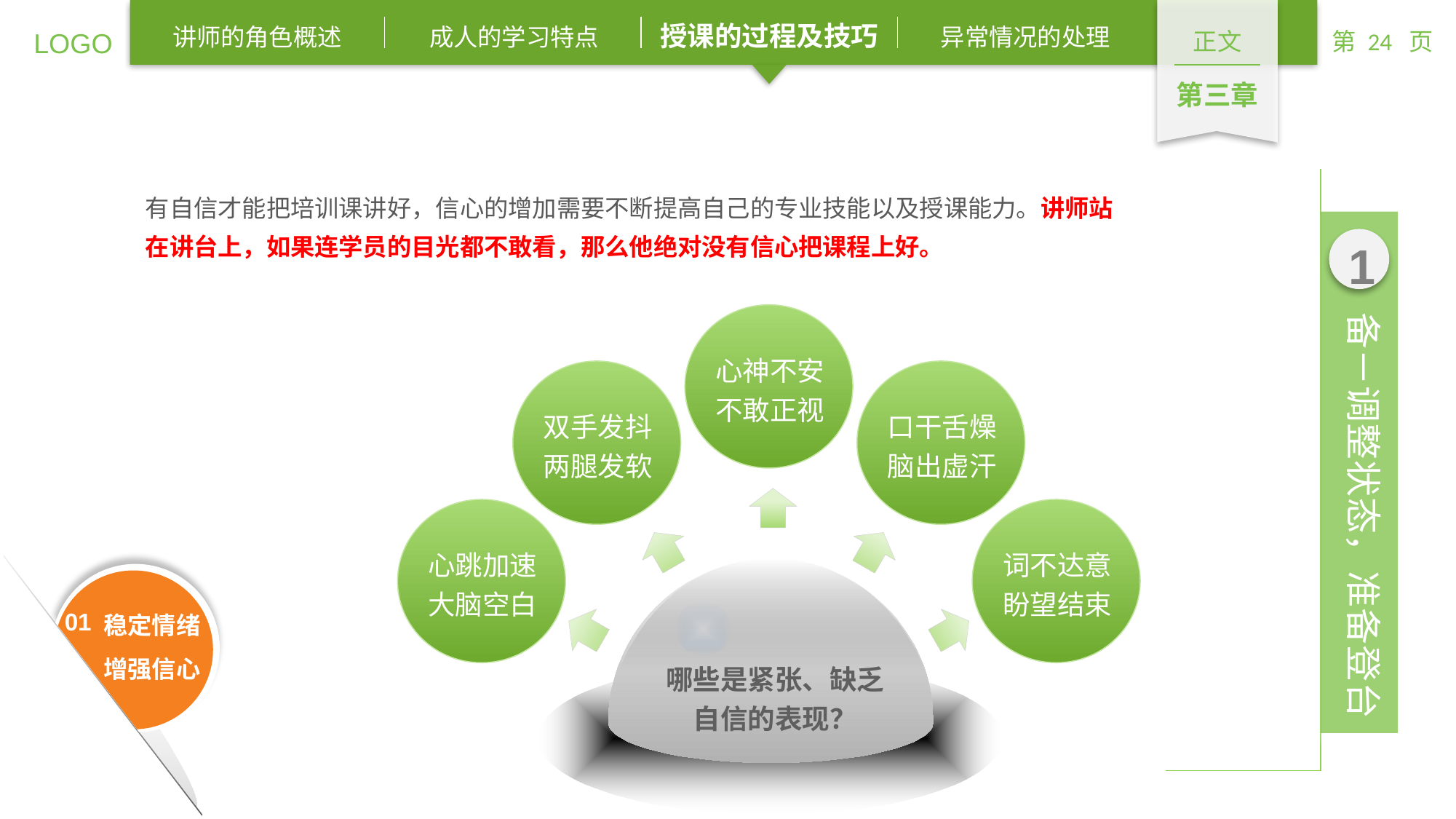

有自信才能把培训课讲好，信心的增加需要不断提高自己的专业技能以及授课能力。讲师站在讲台上，如果连学员的目光都不敢看，那么他绝对没有信心把课程上好。

心神不安
不敢正视

双手发抖
两腿发软

口干舌燥
脑出虚汗

心跳加速
大脑空白

词不达意
盼望结束

哪些是紧张、缺乏自信的表现？